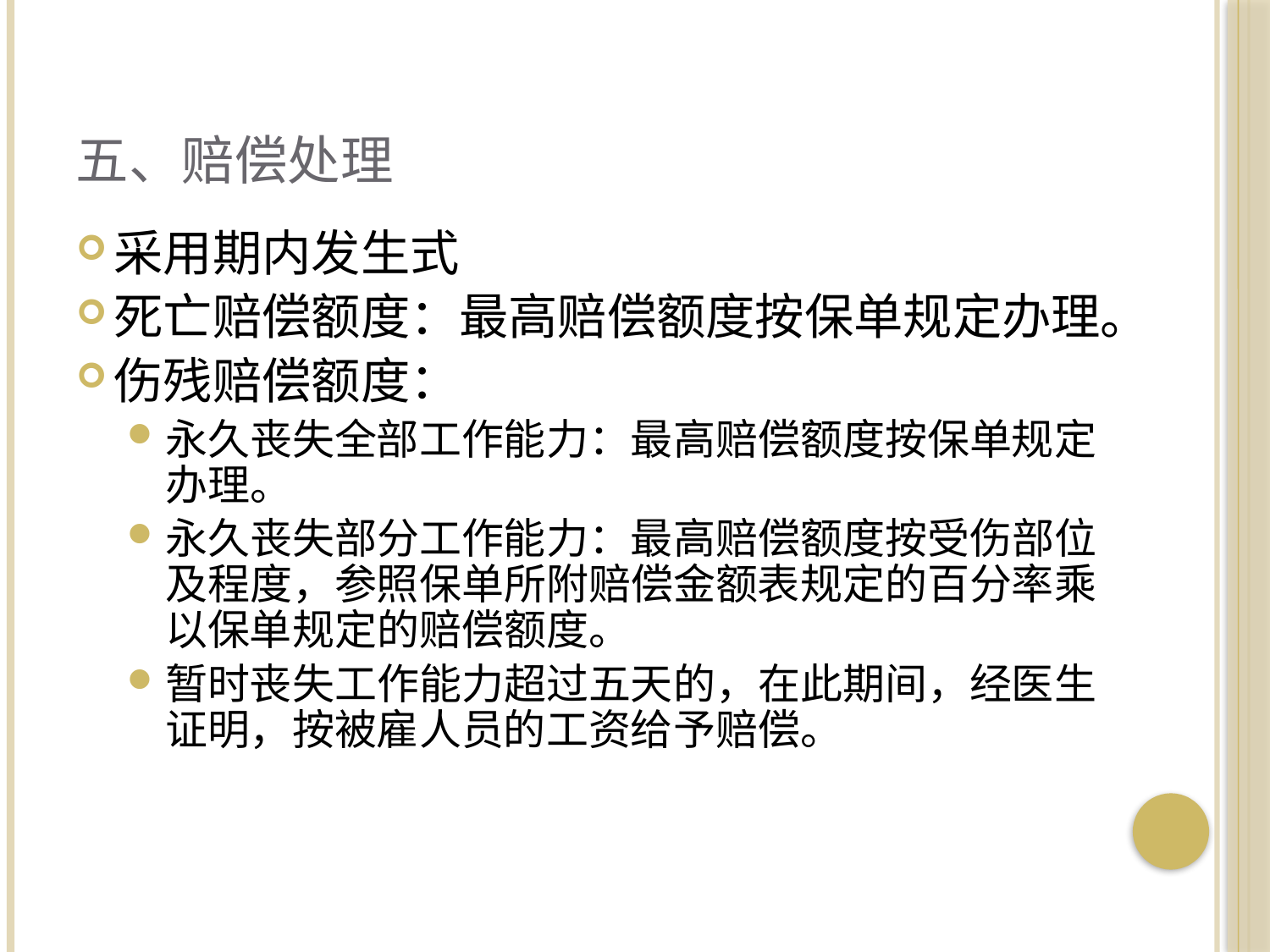

# 五、赔偿处理
采用期内发生式
死亡赔偿额度：最高赔偿额度按保单规定办理。
伤残赔偿额度：
永久丧失全部工作能力：最高赔偿额度按保单规定办理。
永久丧失部分工作能力：最高赔偿额度按受伤部位及程度，参照保单所附赔偿金额表规定的百分率乘以保单规定的赔偿额度。
暂时丧失工作能力超过五天的，在此期间，经医生证明，按被雇人员的工资给予赔偿。